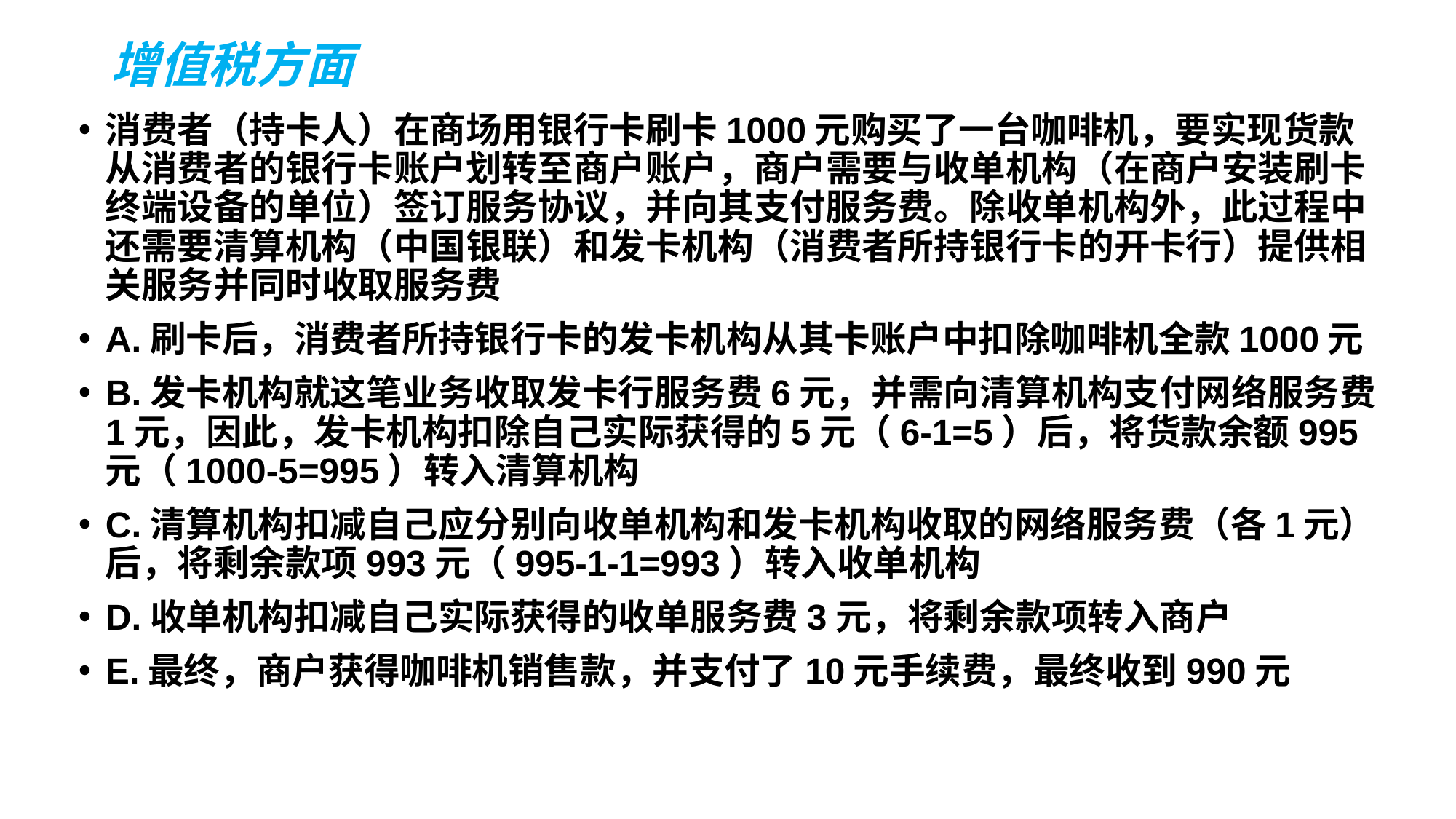

# 增值税方面
消费者（持卡人）在商场用银行卡刷卡1000元购买了一台咖啡机，要实现货款从消费者的银行卡账户划转至商户账户，商户需要与收单机构（在商户安装刷卡终端设备的单位）签订服务协议，并向其支付服务费。除收单机构外，此过程中还需要清算机构（中国银联）和发卡机构（消费者所持银行卡的开卡行）提供相关服务并同时收取服务费
A.刷卡后，消费者所持银行卡的发卡机构从其卡账户中扣除咖啡机全款1000元
B.发卡机构就这笔业务收取发卡行服务费6元，并需向清算机构支付网络服务费1元，因此，发卡机构扣除自己实际获得的5元（6-1=5）后，将货款余额995元（1000-5=995）转入清算机构
C.清算机构扣减自己应分别向收单机构和发卡机构收取的网络服务费（各1元）后，将剩余款项993元（995-1-1=993）转入收单机构
D.收单机构扣减自己实际获得的收单服务费3元，将剩余款项转入商户
E.最终，商户获得咖啡机销售款，并支付了10元手续费，最终收到990元